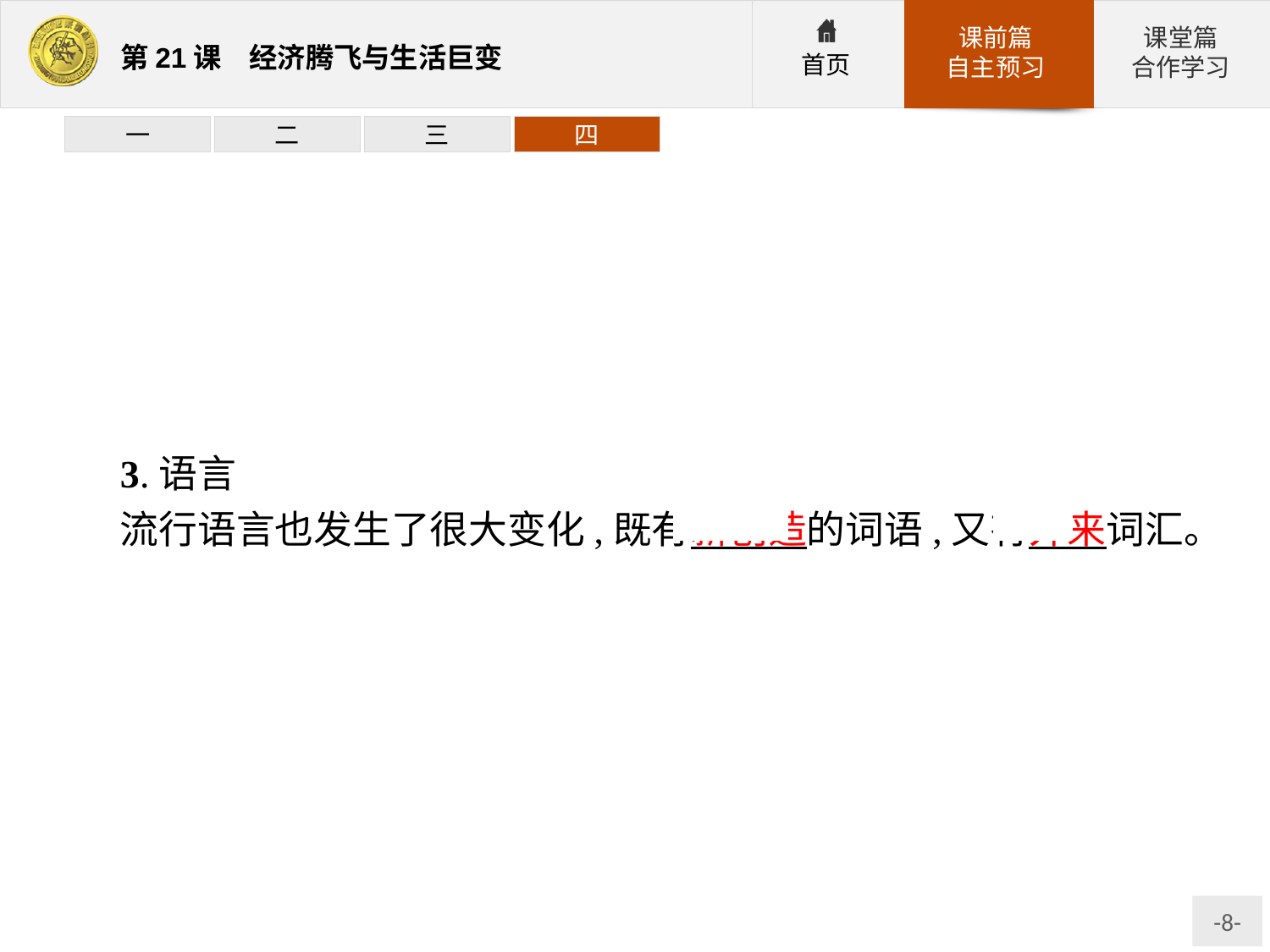

一
二
三
四
3.语言
流行语言也发生了很大变化,既有新创造的词语,又有外来词汇。